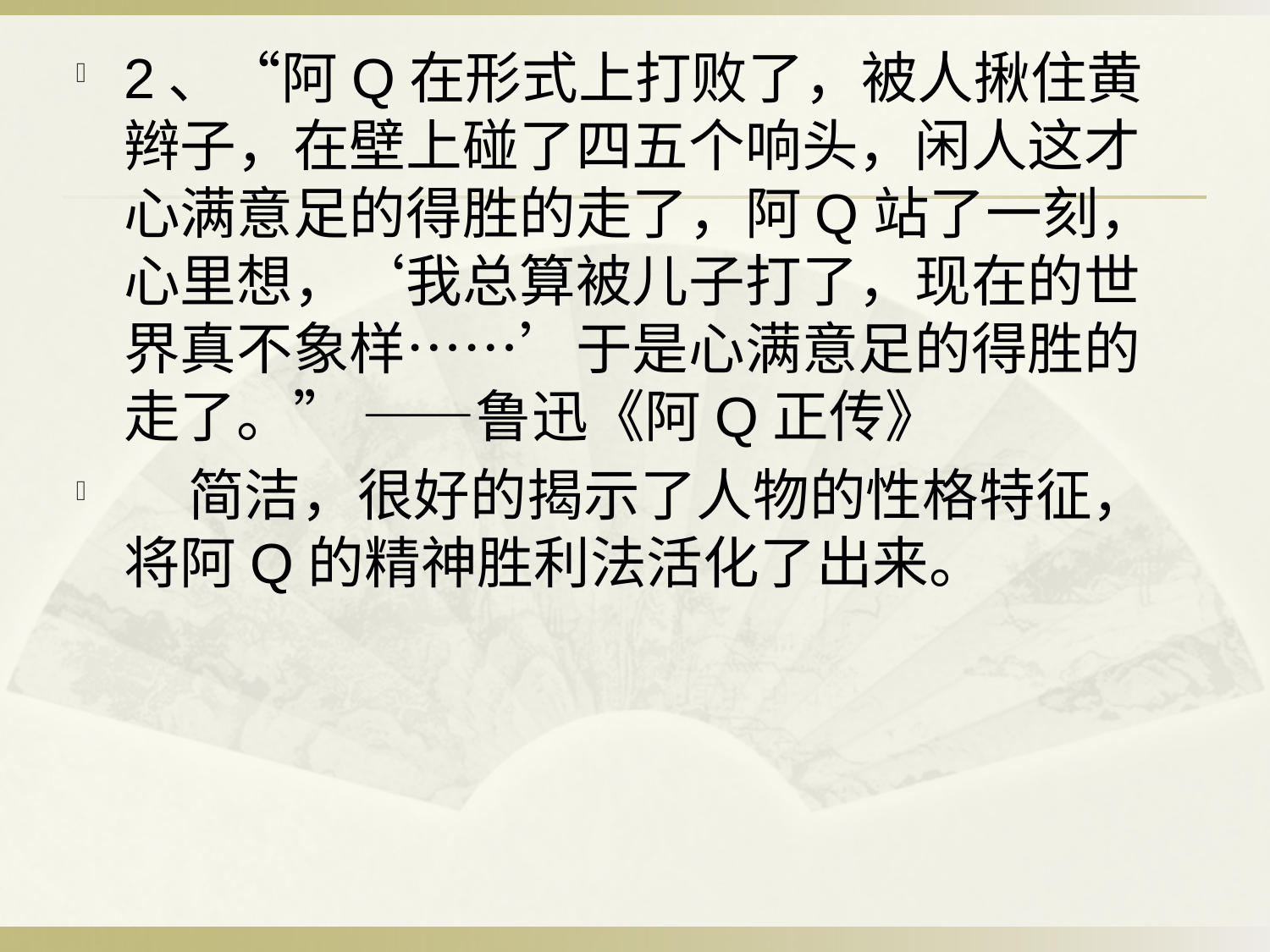

2、“阿Q在形式上打败了，被人揪住黄辫子，在壁上碰了四五个响头，闲人这才心满意足的得胜的走了，阿Q站了一刻，心里想，‘我总算被儿子打了，现在的世界真不象样……’于是心满意足的得胜的走了。” ——鲁迅《阿Q正传》
    简洁，很好的揭示了人物的性格特征，将阿Q的精神胜利法活化了出来。
#